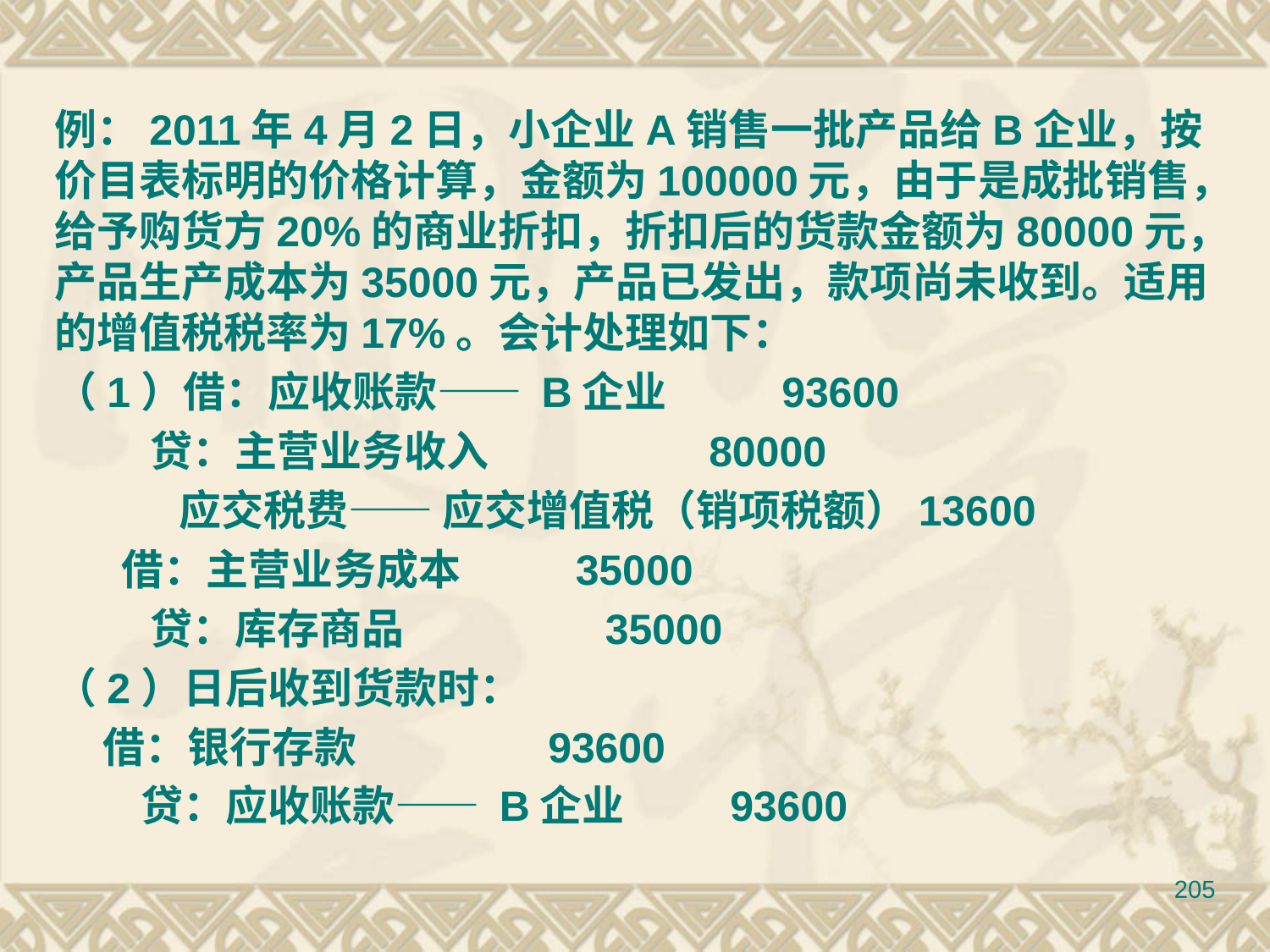

例：2011年4月2日，小企业A销售一批产品给B企业，按价目表标明的价格计算，金额为100000元，由于是成批销售，给予购货方20%的商业折扣，折扣后的货款金额为80000元，产品生产成本为35000元，产品已发出，款项尚未收到。适用的增值税税率为17%。会计处理如下：
（1）借：应收账款—— B企业           93600
         贷：主营业务收入                      80000
            应交税费—— 应交增值税（销项税额）13600
      借：主营业务成本           35000
         贷：库存商品                    35000
（2）日后收到货款时：
    借：银行存款                   93600
        贷：应收账款—— B企业          93600
205